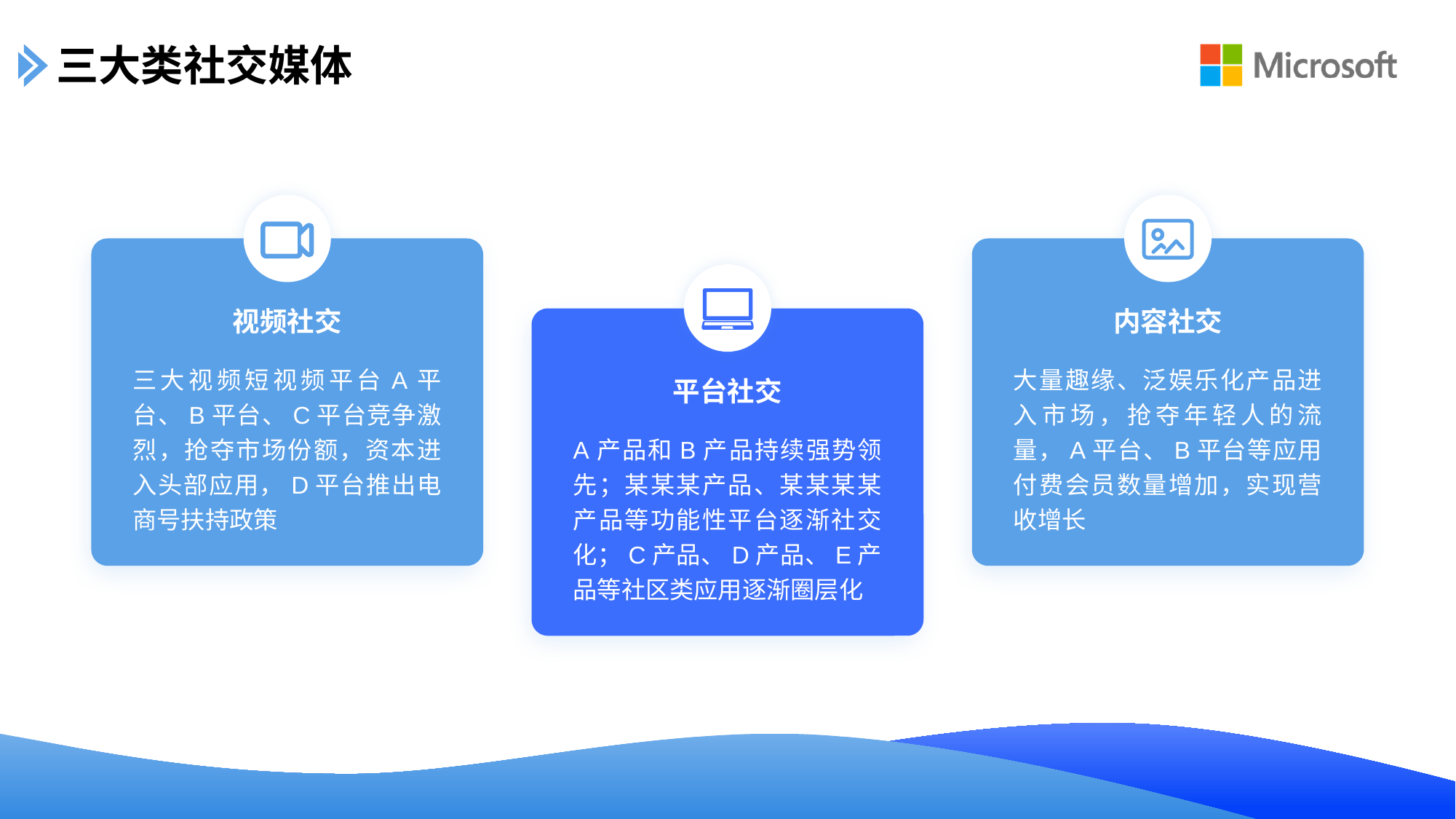

三大类社交媒体

视频社交
内容社交

三大视频短视频平台A平台、B平台、C平台竞争激烈，抢夺市场份额，资本进入头部应用，D平台推出电商号扶持政策
大量趣缘、泛娱乐化产品进入市场，抢夺年轻人的流量，A平台、B平台等应用付费会员数量增加，实现营收增长
平台社交
A产品和B产品持续强势领先；某某某产品、某某某某产品等功能性平台逐渐社交化；C产品、D产品、E产品等社区类应用逐渐圈层化